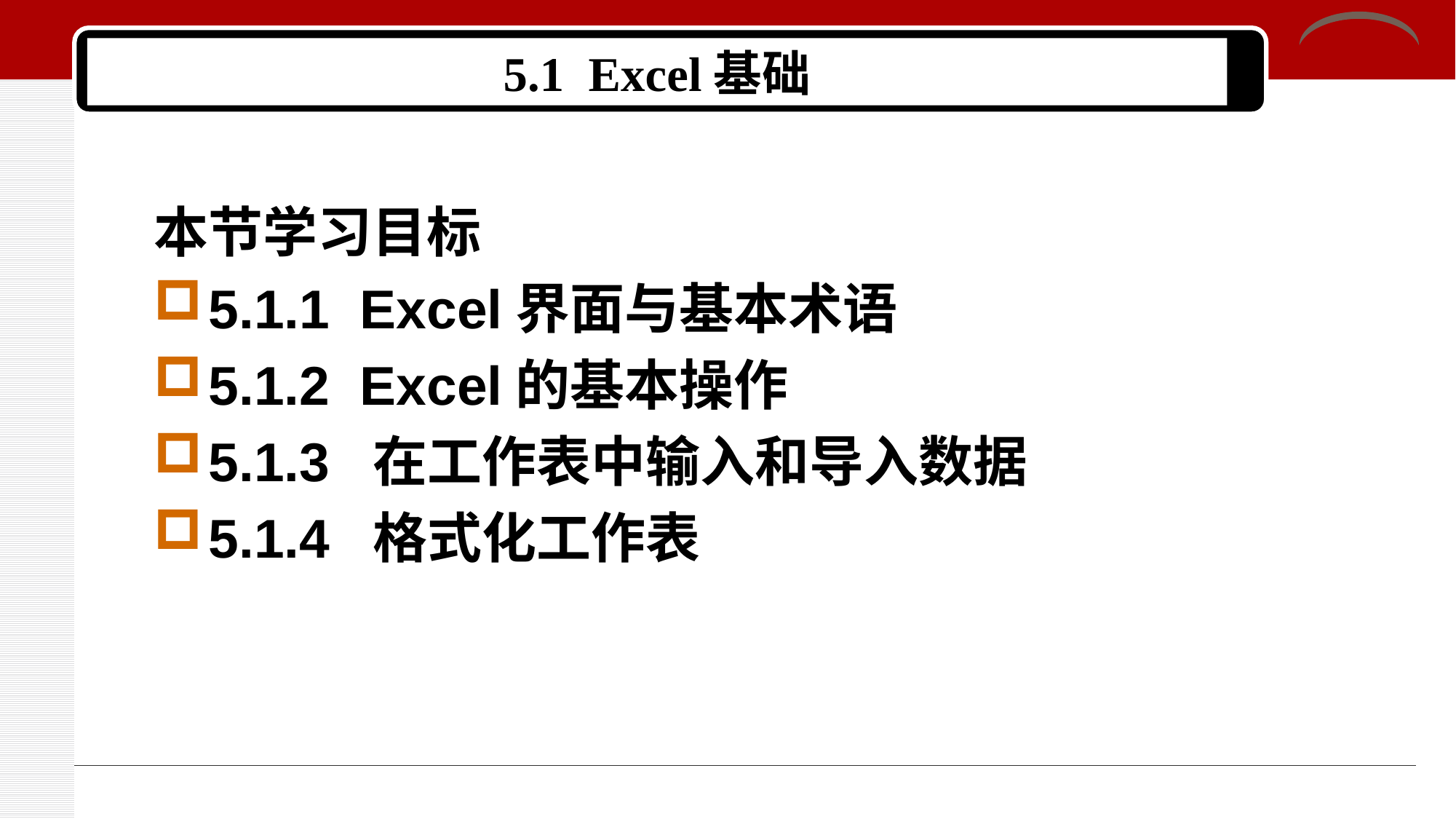

# 5.1  Excel基础
本节学习目标
5.1.1  Excel界面与基本术语
5.1.2  Excel的基本操作
5.1.3  在工作表中输入和导入数据
5.1.4  格式化工作表